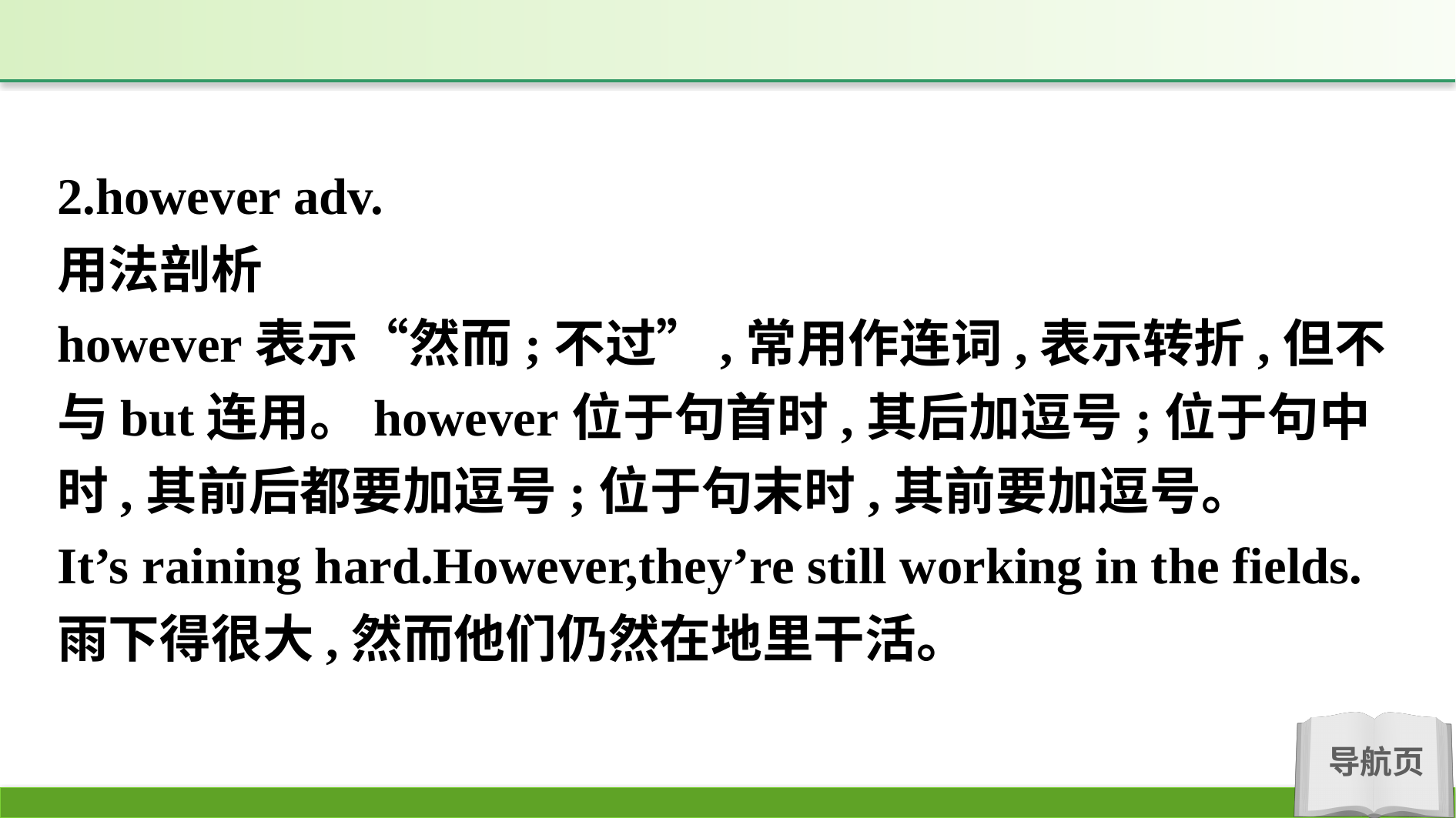

2.however adv.
用法剖析
however表示“然而;不过”,常用作连词,表示转折,但不与but连用。however位于句首时,其后加逗号;位于句中时,其前后都要加逗号;位于句末时,其前要加逗号。
It’s raining hard.However,they’re still working in the fields.
雨下得很大,然而他们仍然在地里干活。